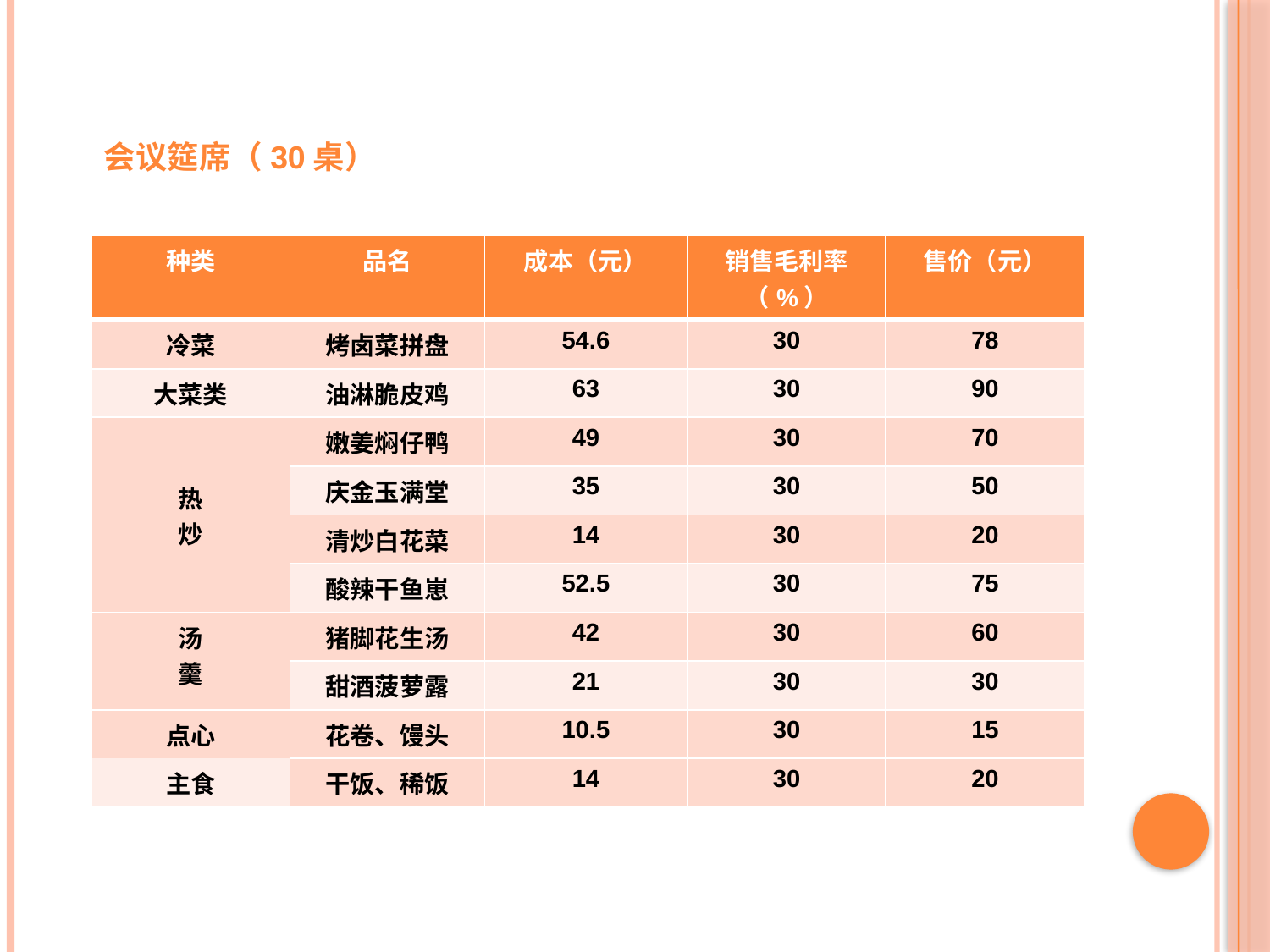

会议筵席（30桌）
| 种类 | 品名 | 成本（元） | 销售毛利率（%） | 售价（元） |
| --- | --- | --- | --- | --- |
| 冷菜 | 烤卤菜拼盘 | 54.6 | 30 | 78 |
| 大菜类 | 油淋脆皮鸡 | 63 | 30 | 90 |
| 热 炒 | 嫩姜焖仔鸭 | 49 | 30 | 70 |
|  | 庆金玉满堂 | 35 | 30 | 50 |
|  | 清炒白花菜 | 14 | 30 | 20 |
|  | 酸辣干鱼崽 | 52.5 | 30 | 75 |
| 汤 羹 | 猪脚花生汤 | 42 | 30 | 60 |
|  | 甜酒菠萝露 | 21 | 30 | 30 |
| 点心 | 花卷、馒头 | 10.5 | 30 | 15 |
| 主食 |  |  |  |  |
|  | 干饭、稀饭 | 14 | 30 | 20 |